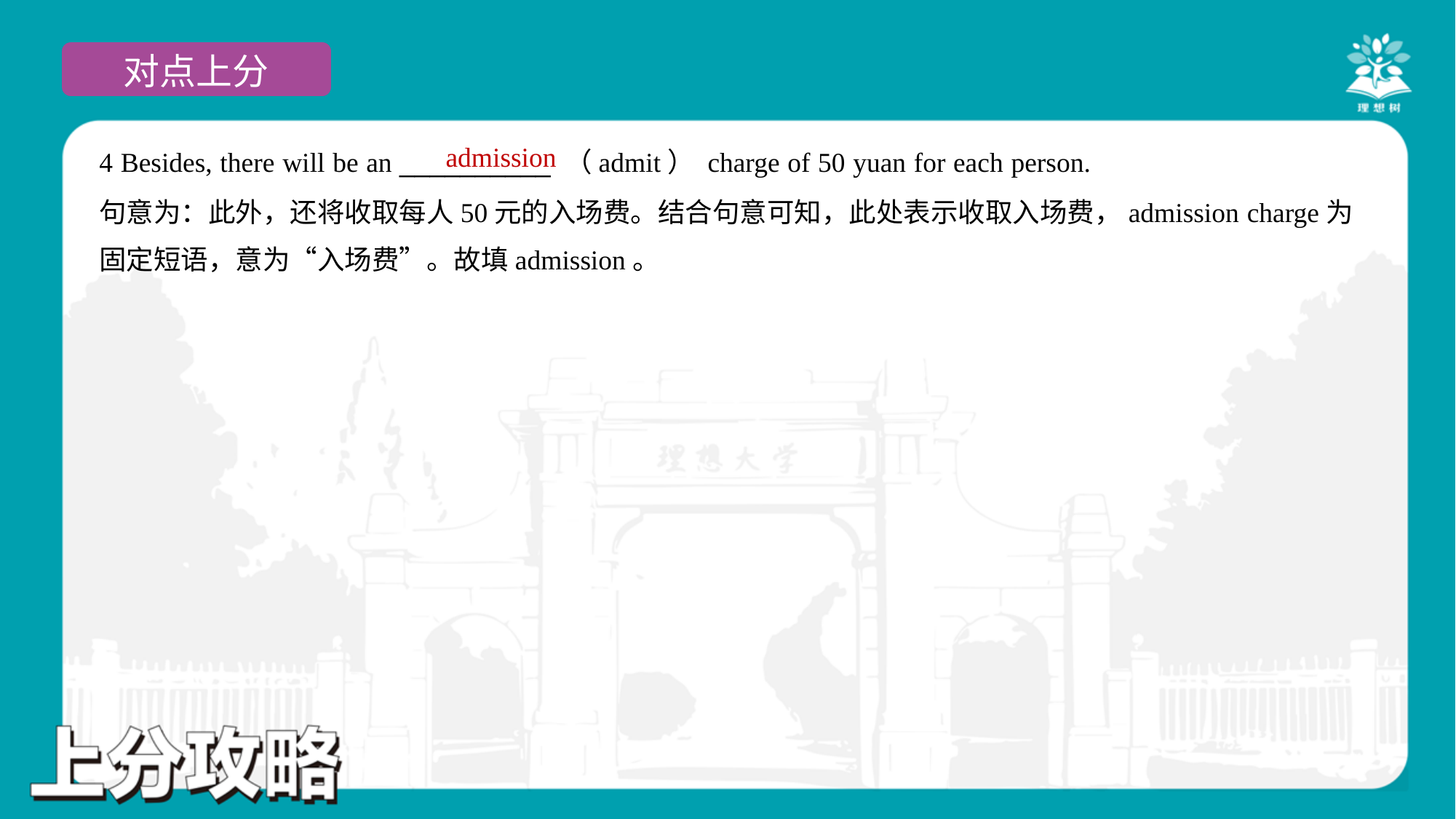

admission
4 Besides, there will be an __________ （admit） charge of 50 yuan for each person.
句意为：此外，还将收取每人50元的入场费。结合句意可知，此处表示收取入场费，admission charge为
固定短语，意为“入场费”。故填admission。